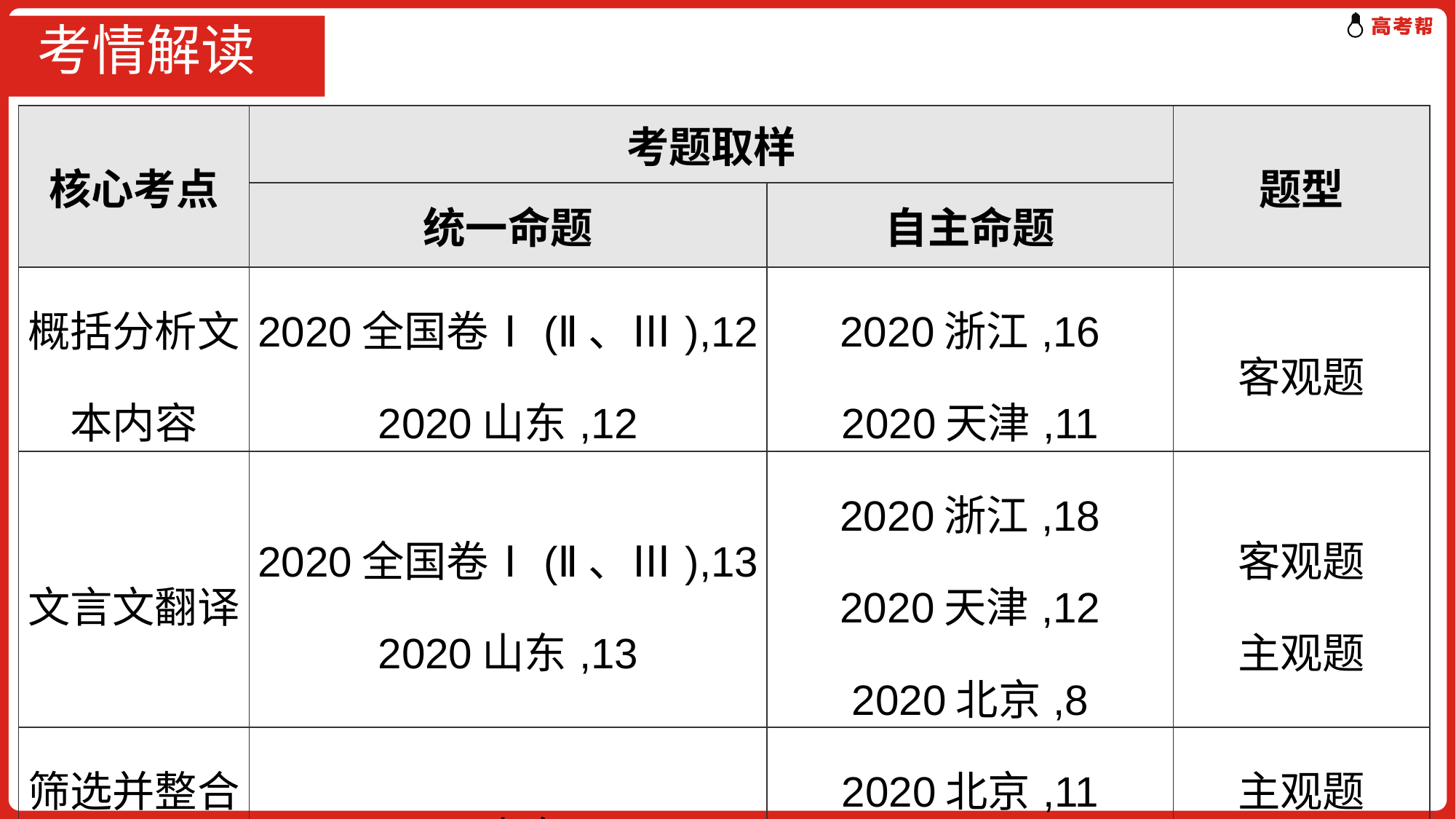

# 考情解读
| 核心考点 | 考题取样 |  | 题型 |
| --- | --- | --- | --- |
|  | 统一命题 | 自主命题 |  |
| 概括分析文本内容 | 2020全国卷Ⅰ(Ⅱ、Ⅲ),12 2020山东,12 | 2020浙江,16 2020天津,11 | 客观题 |
| 文言文翻译 | 2020全国卷Ⅰ(Ⅱ、Ⅲ),13 2020山东,13 | 2020浙江,18 2020天津,12 2020北京,8 | 客观题 主观题 |
| 筛选并整合文中信息 | 2020山东,14 | 2020北京,11 2020天津,10 | 主观题 客观题 |